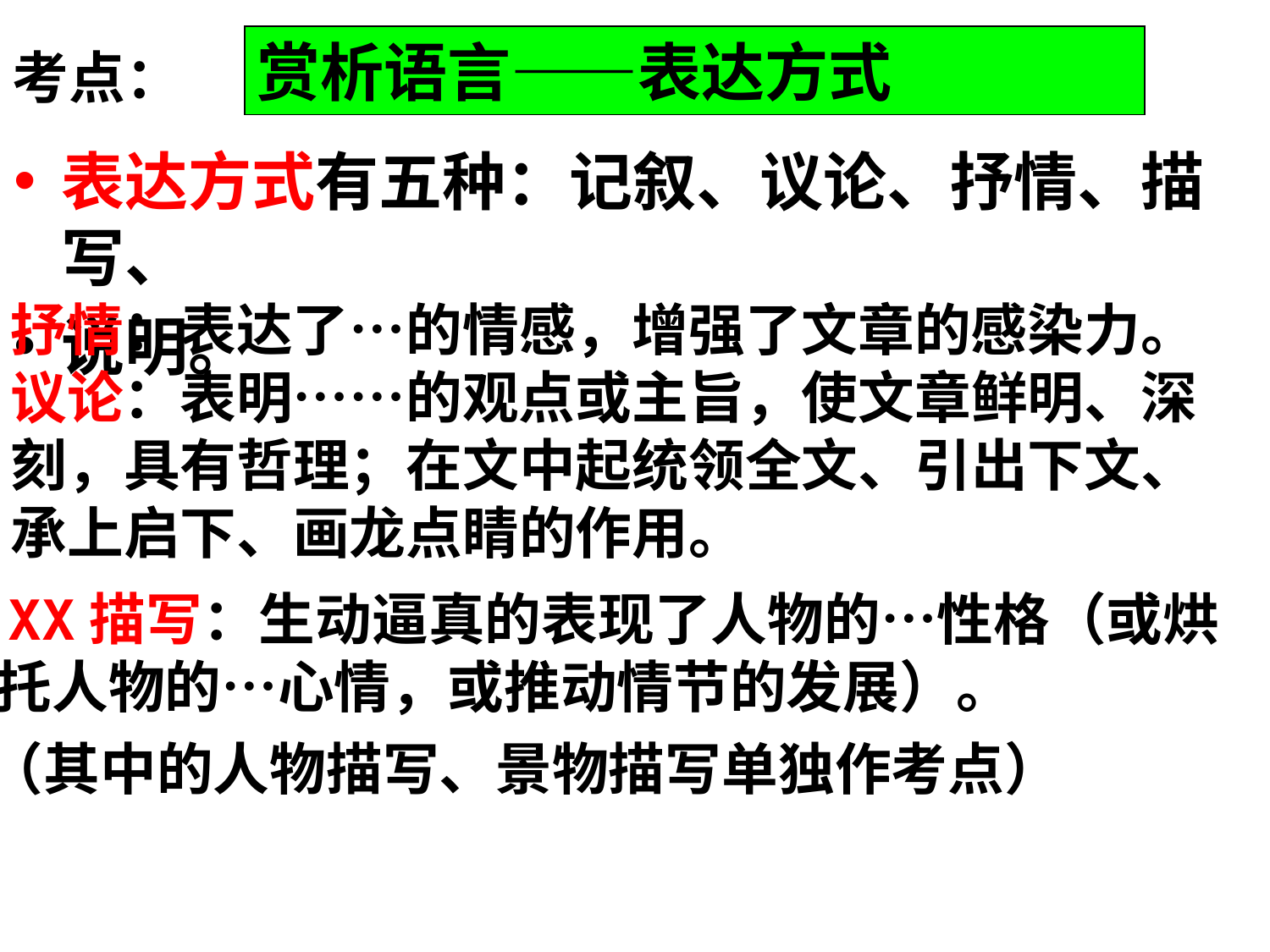

赏析语言——表达方式
考点：
# 表达方式有五种：记叙、议论、抒情、描写、
说明。
抒情：表达了…的情感，增强了文章的感染力。
议论：表明……的观点或主旨，使文章鲜明、深刻，具有哲理；在文中起统领全文、引出下文、承上启下、画龙点睛的作用。
 XX描写：生动逼真的表现了人物的…性格（或烘托人物的…心情，或推动情节的发展）。

（其中的人物描写、景物描写单独作考点）